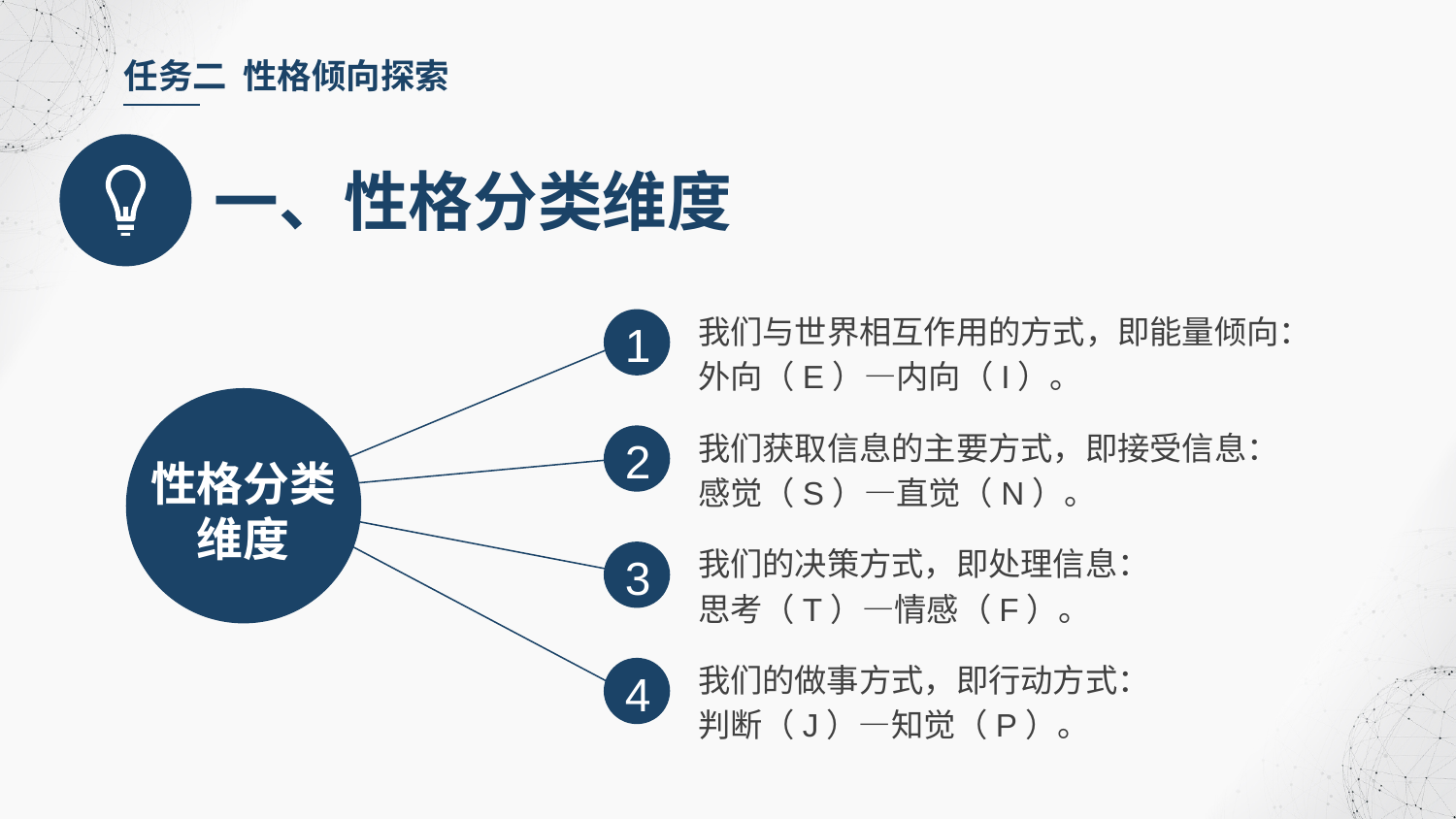

任务二  性格倾向探索

一、性格分类维度
我们与世界相互作用的方式，即能量倾向：外向（E）—内向（I）。
1

性格分类维度
我们获取信息的主要方式，即接受信息：感觉（S）—直觉（N）。
2

我们的决策方式，即处理信息：思考（T）—情感（F）。
3

我们的做事方式，即行动方式：判断（J）—知觉（P）。
4